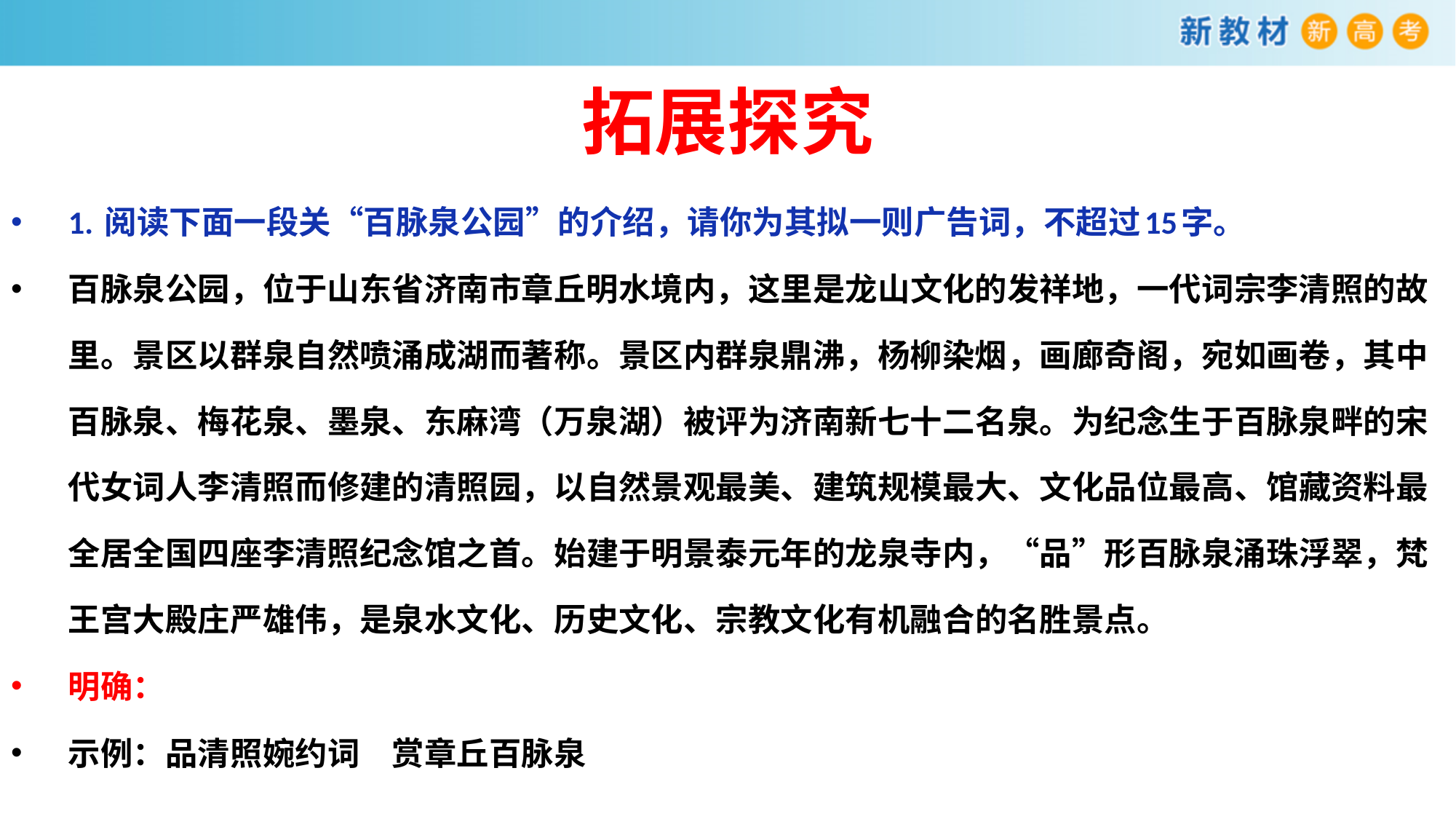

# 拓展探究
1. 阅读下面一段关“百脉泉公园”的介绍，请你为其拟一则广告词，不超过15字。
百脉泉公园，位于山东省济南市章丘明水境内，这里是龙山文化的发祥地，一代词宗李清照的故里。景区以群泉自然喷涌成湖而著称。景区内群泉鼎沸，杨柳染烟，画廊奇阁，宛如画卷，其中百脉泉、梅花泉、墨泉、东麻湾（万泉湖）被评为济南新七十二名泉。为纪念生于百脉泉畔的宋代女词人李清照而修建的清照园，以自然景观最美、建筑规模最大、文化品位最高、馆藏资料最全居全国四座李清照纪念馆之首。始建于明景泰元年的龙泉寺内，“品”形百脉泉涌珠浮翠，梵王宫大殿庄严雄伟，是泉水文化、历史文化、宗教文化有机融合的名胜景点。
明确：
示例：品清照婉约词　赏章丘百脉泉